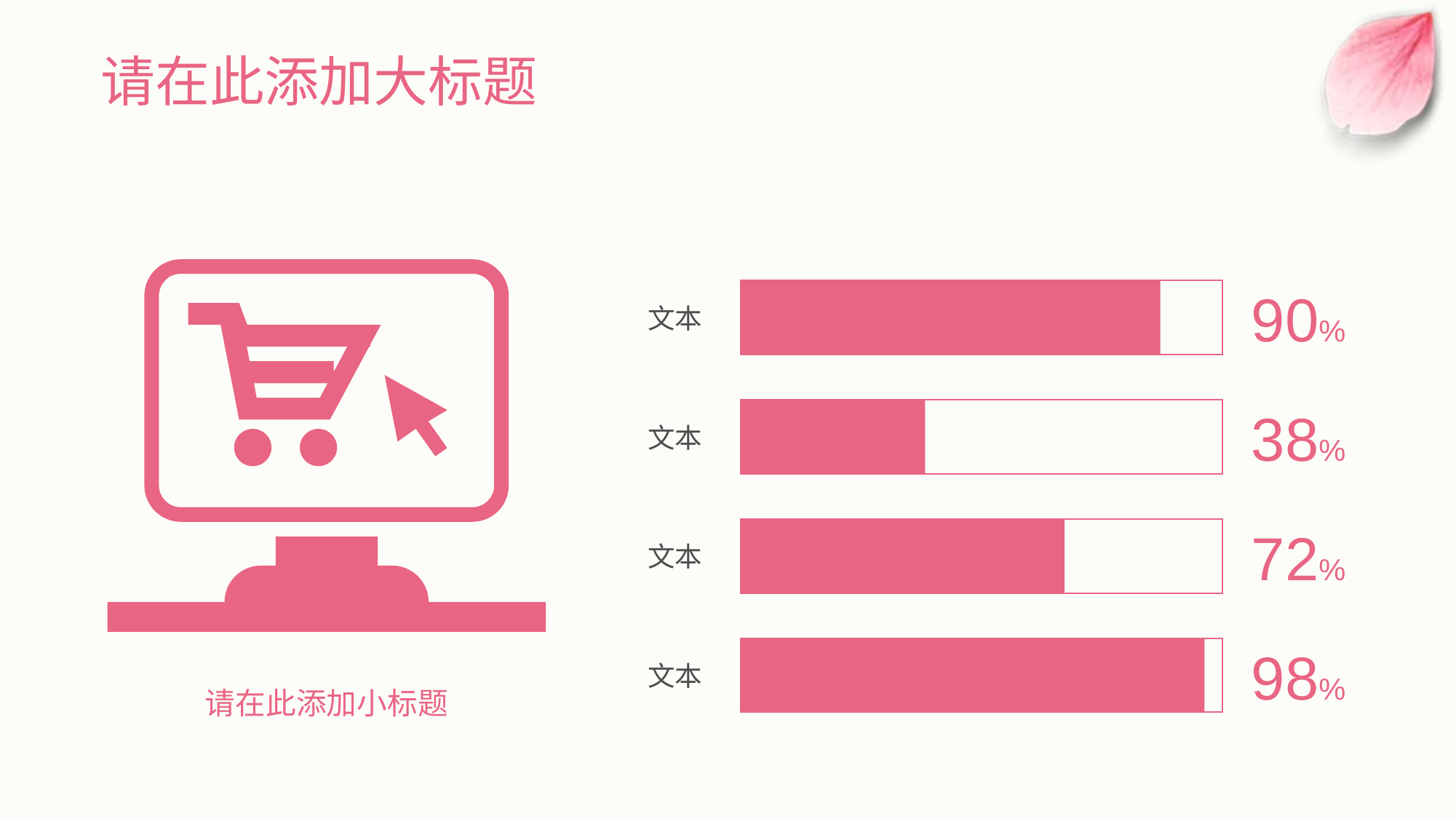

# 请在此添加大标题

90%

文本
38%

文本
72%

文本
98%

文本
请在此添加小标题